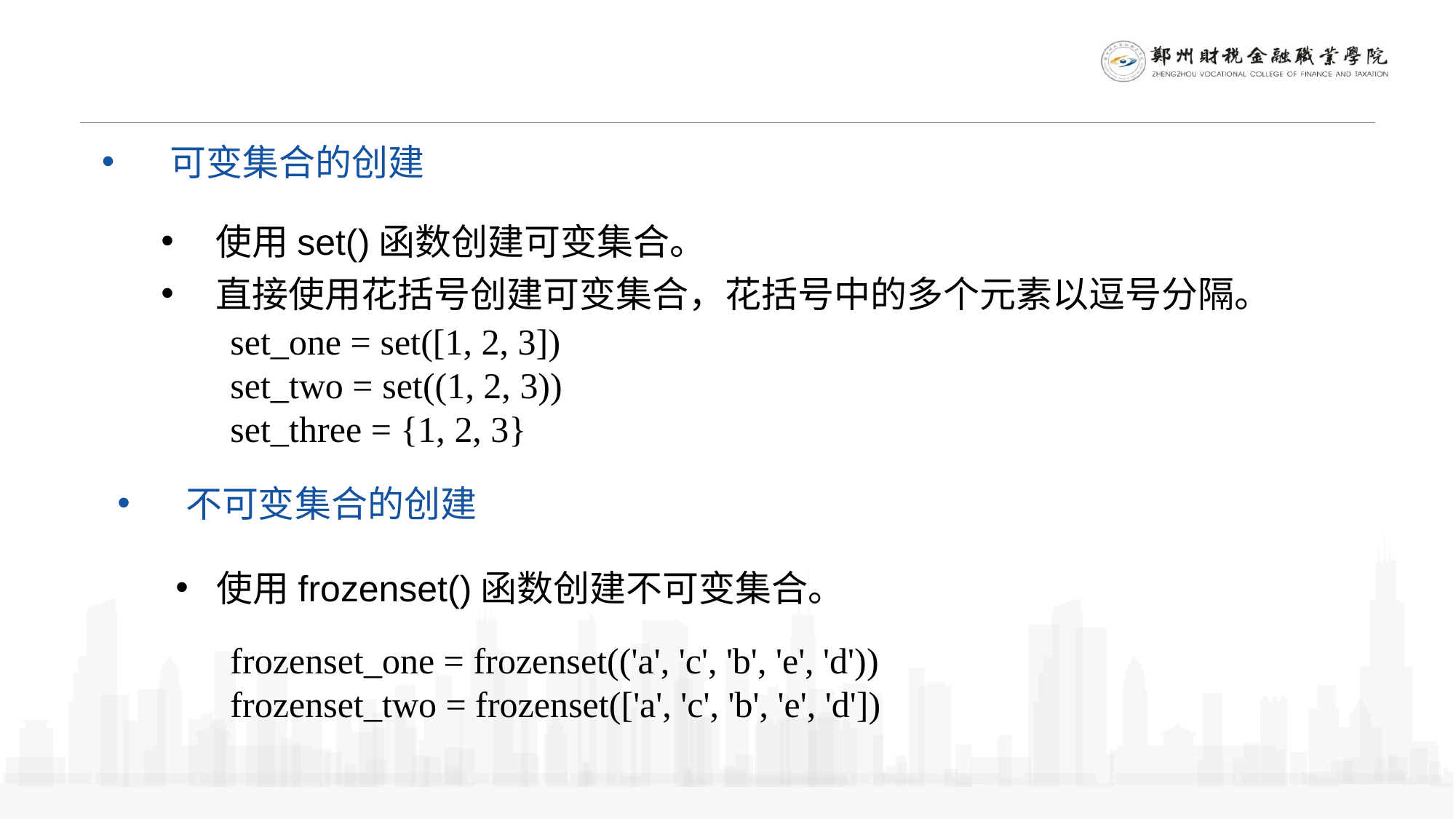

可变集合的创建
使用set()函数创建可变集合。
直接使用花括号创建可变集合，花括号中的多个元素以逗号分隔。

set_one = set([1, 2, 3])
set_two = set((1, 2, 3))
set_three = {1, 2, 3}

不可变集合的创建
使用frozenset()函数创建不可变集合。
frozenset_one = frozenset(('a', 'c', 'b', 'e', 'd'))
frozenset_two = frozenset(['a', 'c', 'b', 'e', 'd'])